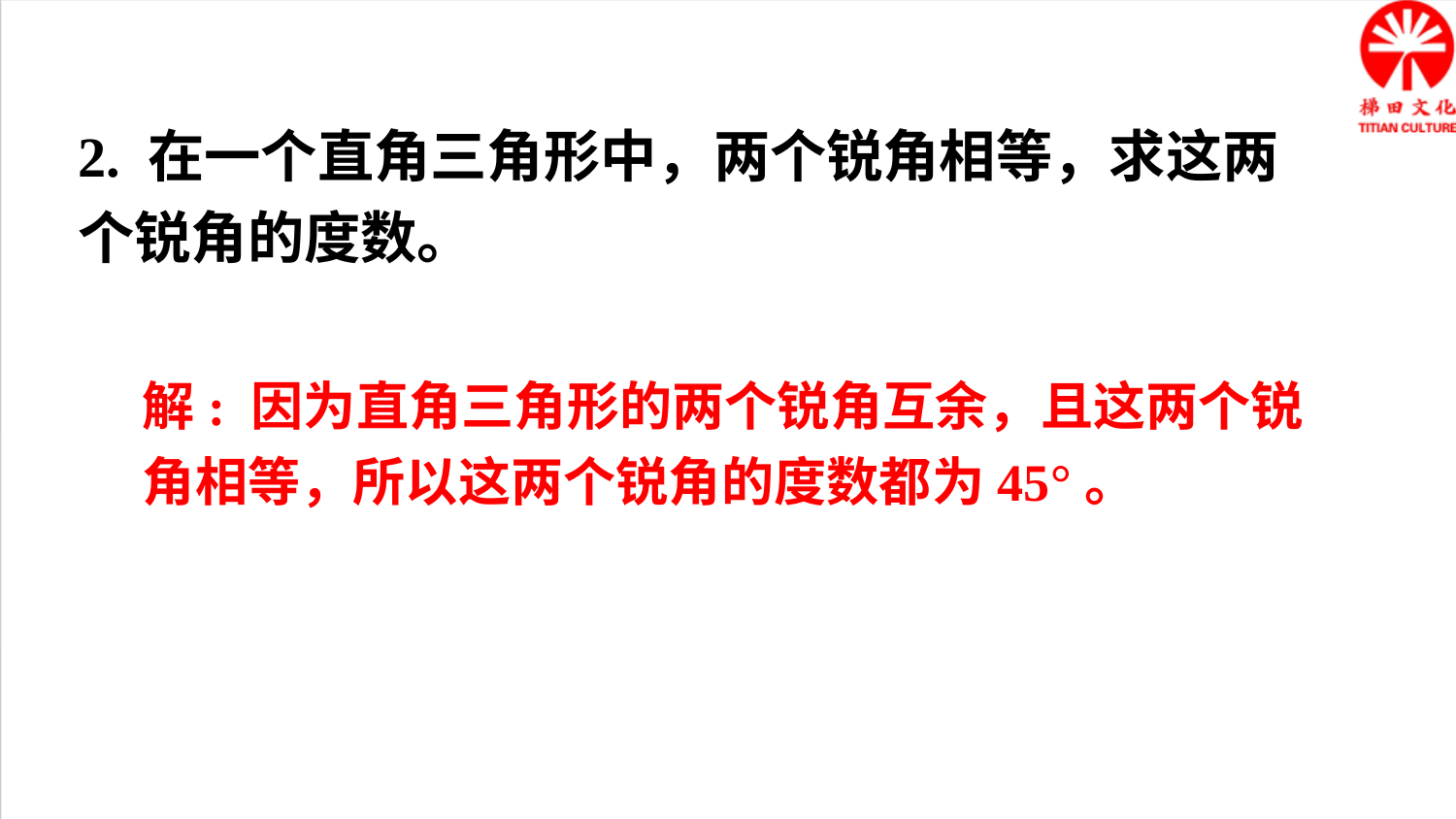

2. 在一个直角三角形中，两个锐角相等，求这两个锐角的度数。
解: 因为直角三角形的两个锐角互余，且这两个锐角相等，所以这两个锐角的度数都为45°。